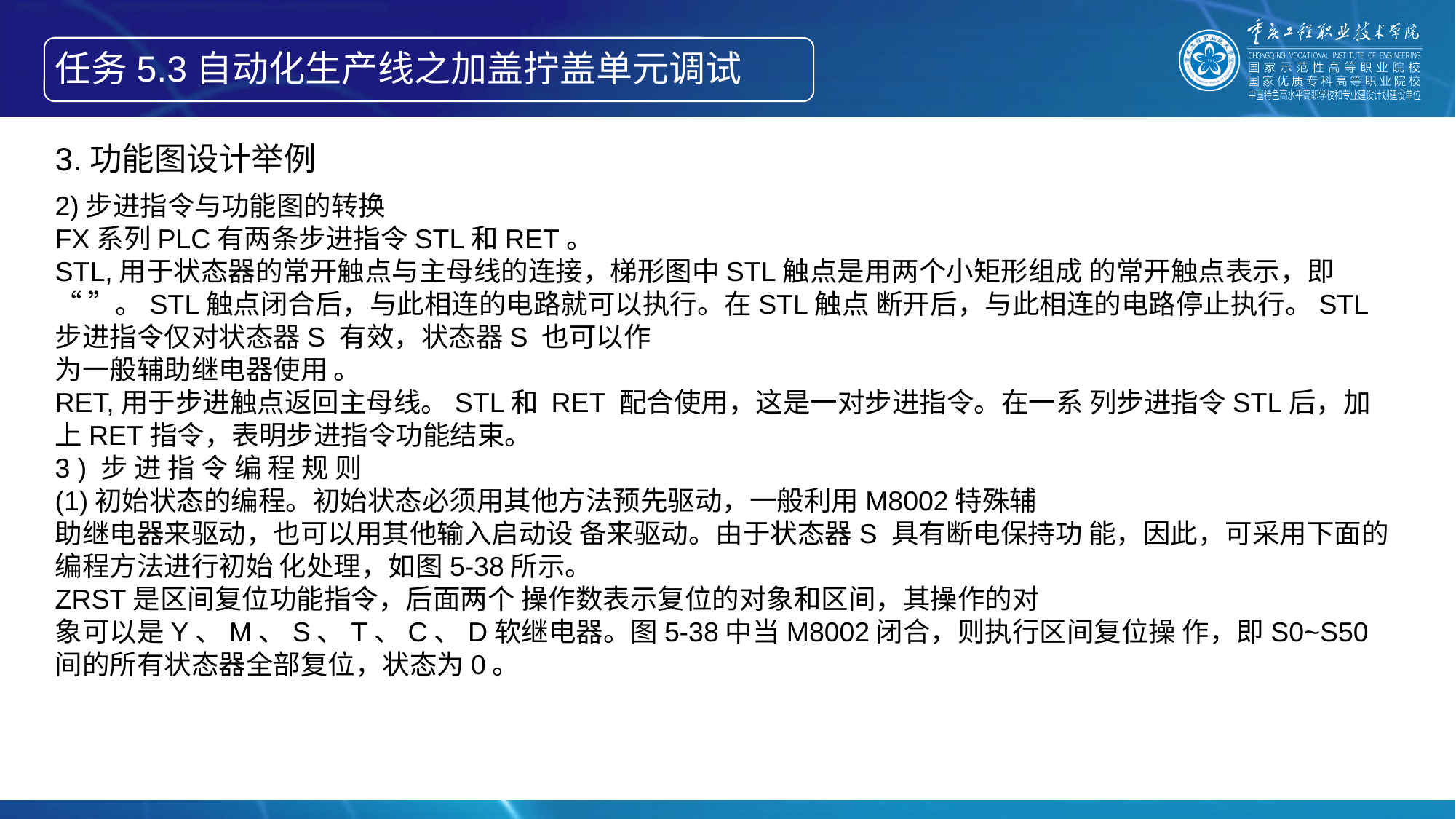

任务5.3自动化生产线之加盖拧盖单元调试
3.功能图设计举例
2)步进指令与功能图的转换
FX系列PLC有两条步进指令STL和RET。
STL,用于状态器的常开触点与主母线的连接，梯形图中STL触点是用两个小矩形组成 的常开触点表示，即“ ”。STL触点闭合后，与此相连的电路就可以执行。在STL触点 断开后，与此相连的电路停止执行。STL步进指令仅对状态器S 有效，状态器S 也可以作
为一般辅助继电器使用 。
RET,用于步进触点返回主母线。STL和 RET 配合使用，这是一对步进指令。在一系 列步进指令STL后，加上RET指令，表明步进指令功能结束。
3 ) 步 进 指 令 编 程 规 则
(1)初始状态的编程。初始状态必须用其他方法预先驱动，一般利用M8002特殊辅
助继电器来驱动，也可以用其他输入启动设 备来驱动。由于状态器S 具有断电保持功 能，因此，可采用下面的编程方法进行初始 化处理，如图5-38所示。
ZRST是区间复位功能指令，后面两个 操作数表示复位的对象和区间，其操作的对
象可以是Y、M、S、T、C、D软继电器。图5-38中当M8002闭合，则执行区间复位操 作，即S0~S50 间的所有状态器全部复位，状态为0。